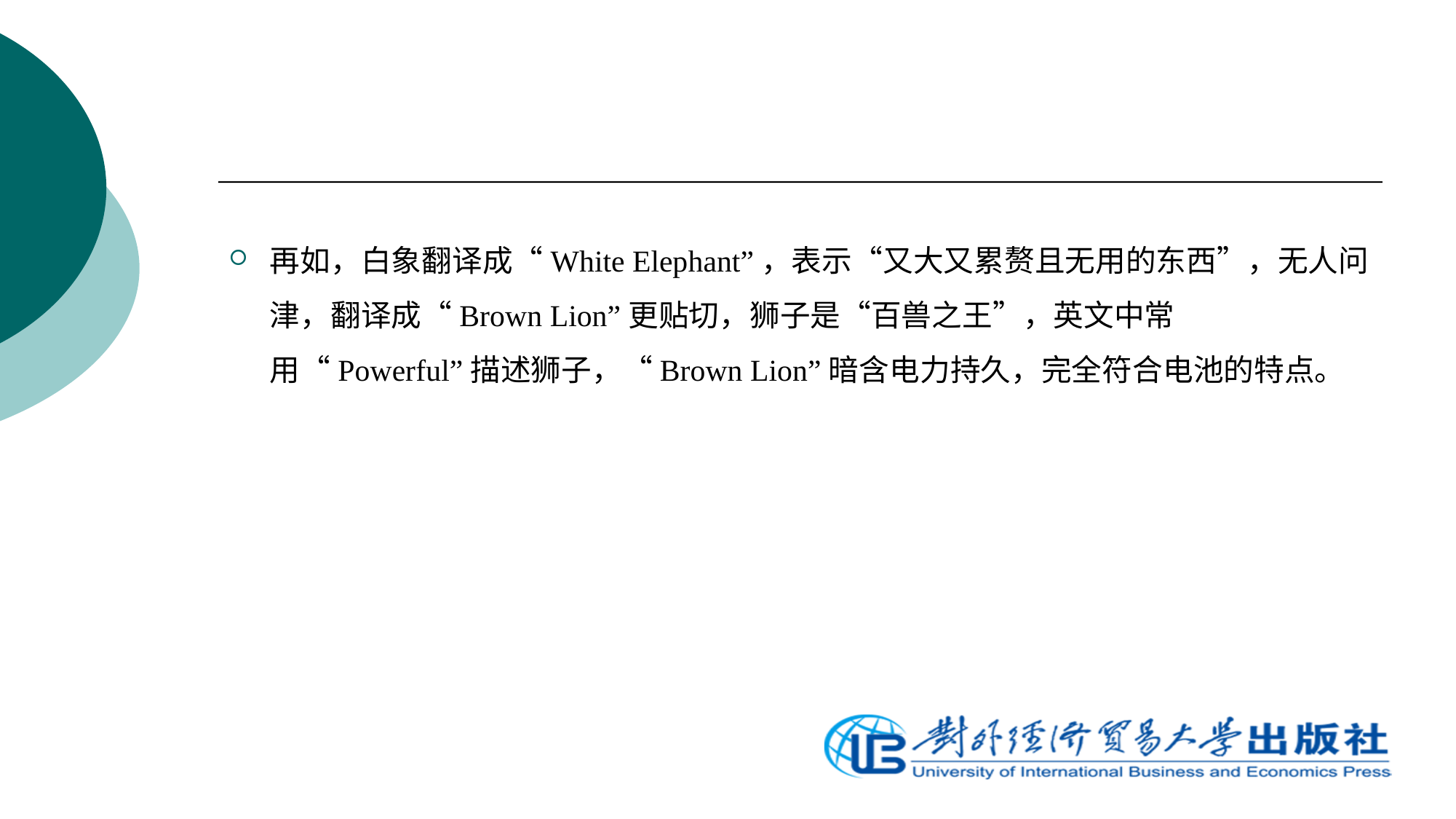

再如，白象翻译成“White Elephant”，表示“又大又累赘且无用的东西”，无人问津，翻译成“Brown Lion”更贴切，狮子是“百兽之王”，英文中常用“Powerful”描述狮子，“Brown Lion”暗含电力持久，完全符合电池的特点。